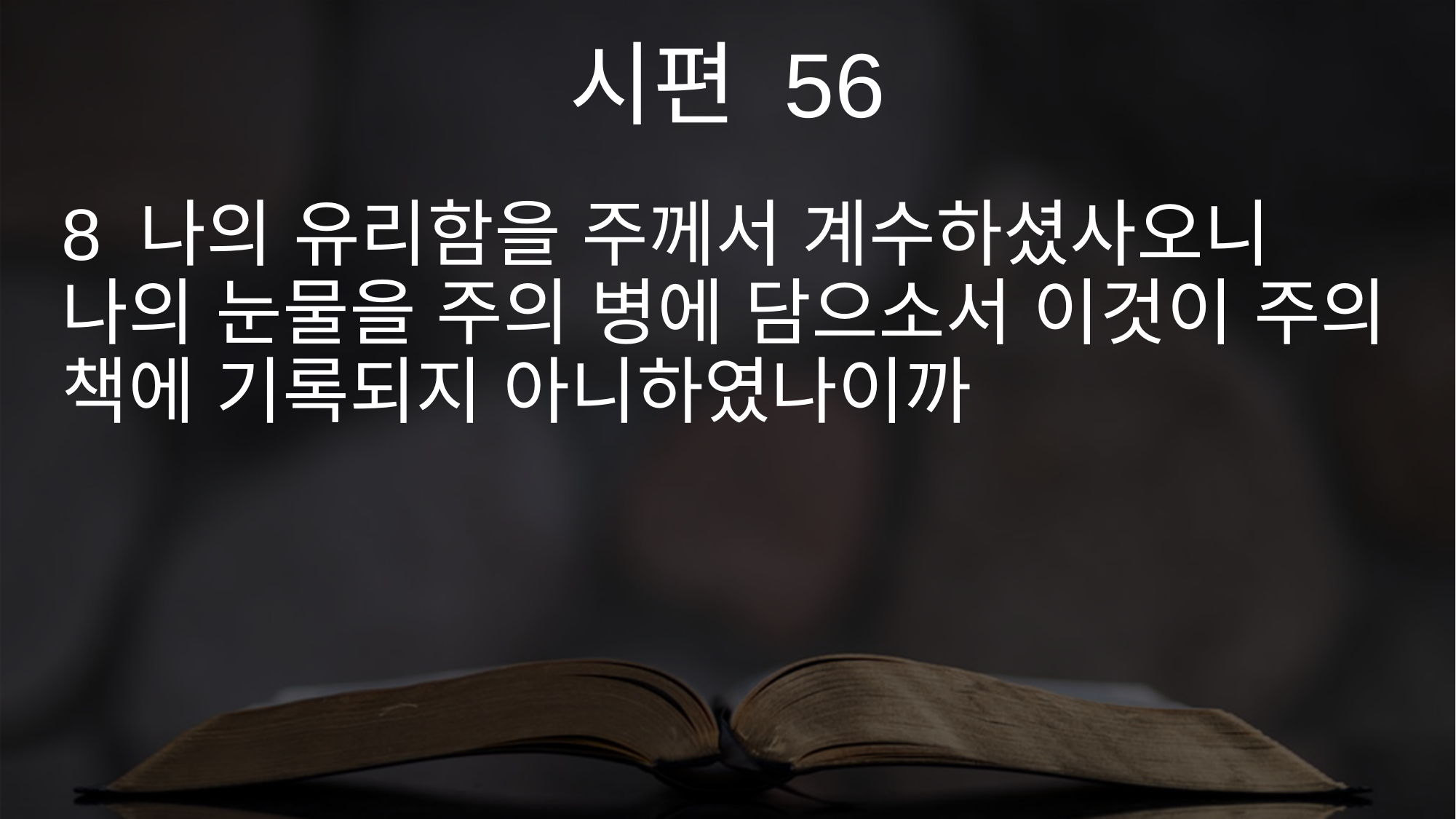

시편 56
8 나의 유리함을 주께서 계수하셨사오니 나의 눈물을 주의 병에 담으소서 이것이 주의 책에 기록되지 아니하였나이까